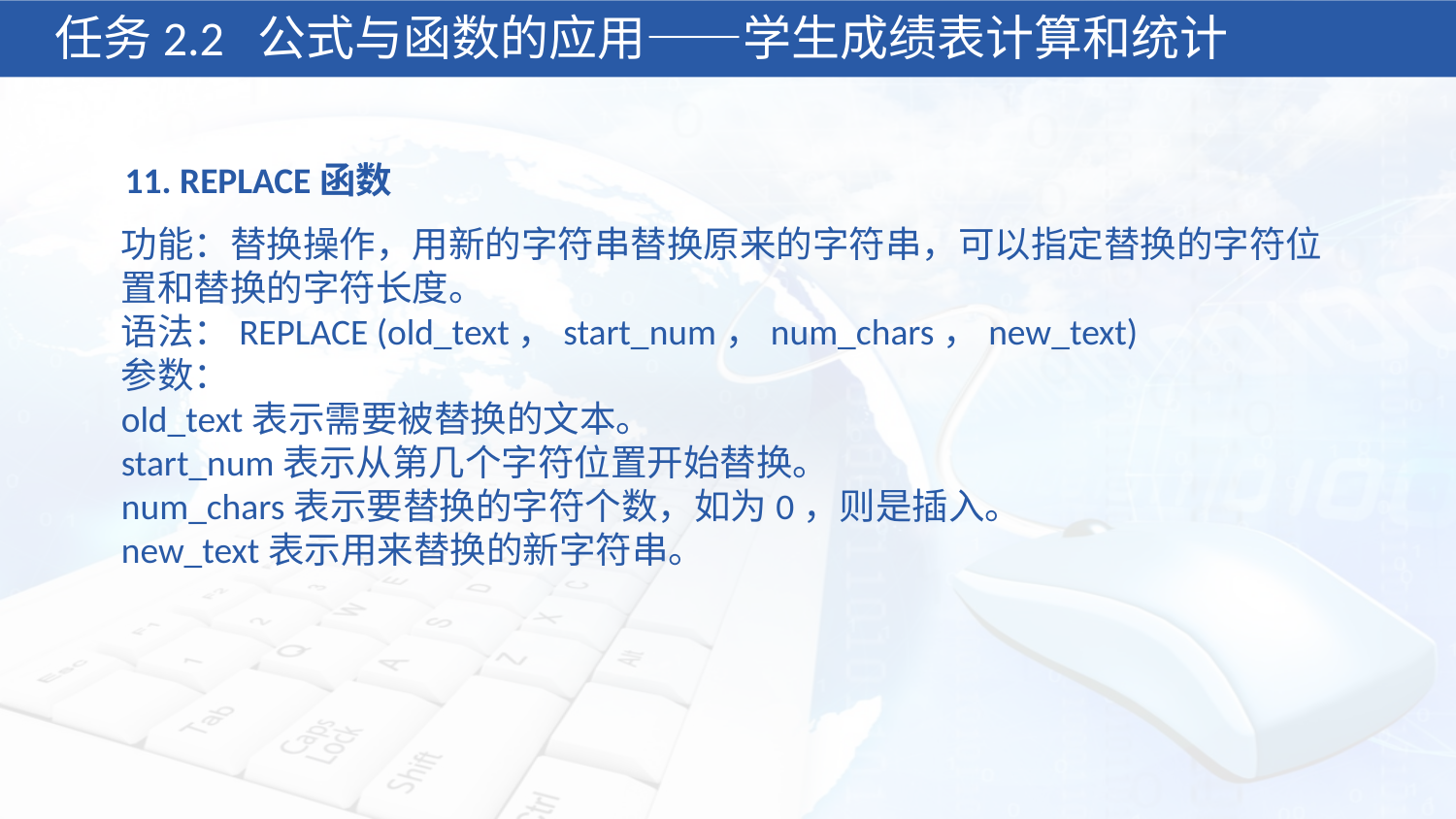

任务2.2  公式与函数的应用——学生成绩表计算和统计
11. REPLACE函数
功能：替换操作，用新的字符串替换原来的字符串，可以指定替换的字符位置和替换的字符长度。
语法：REPLACE (old_text，start_num，num_chars，new_text)
参数：
old_text表示需要被替换的文本。
start_num表示从第几个字符位置开始替换。
num_chars表示要替换的字符个数，如为0，则是插入。
new_text表示用来替换的新字符串。